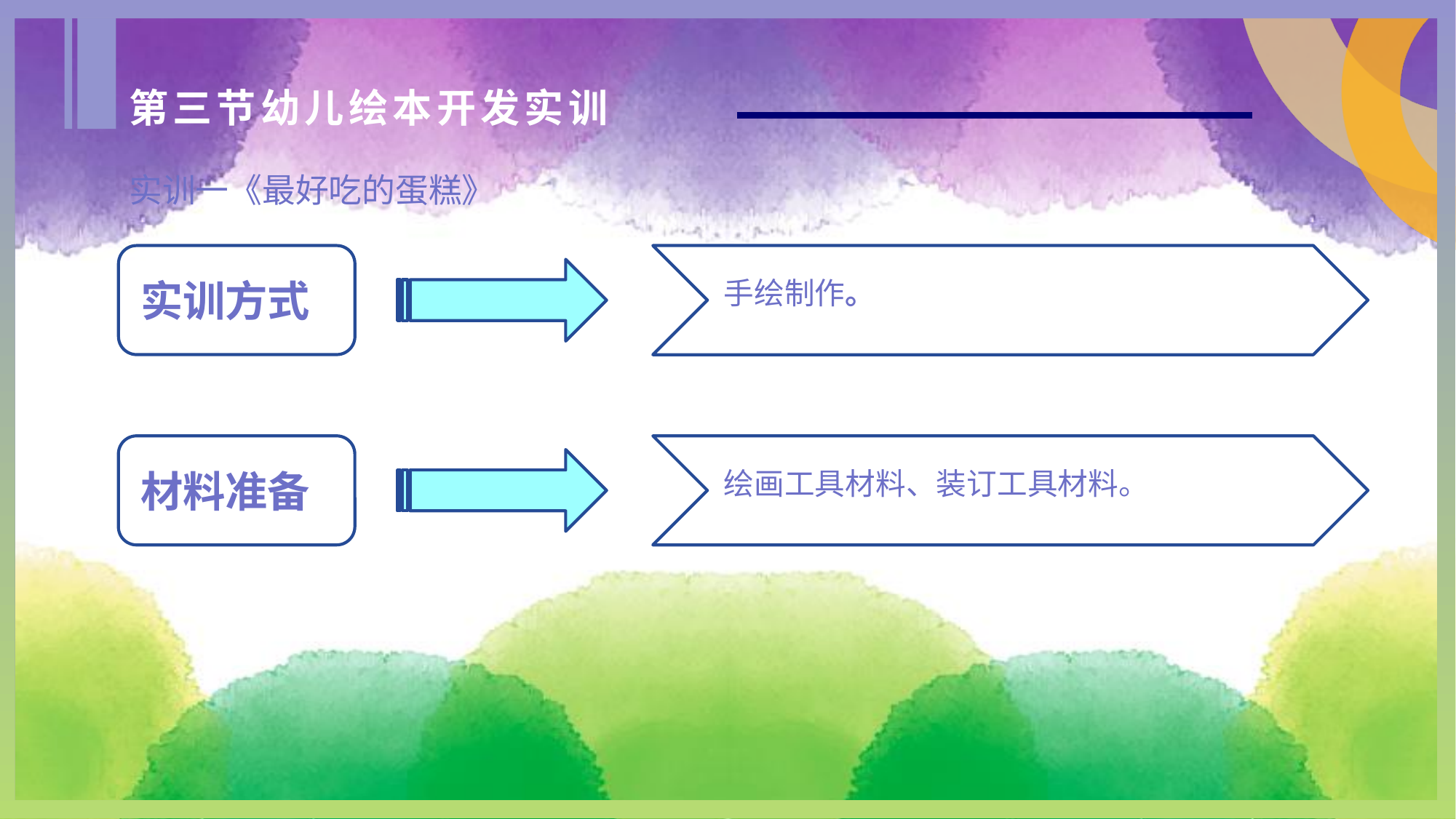

第三节幼儿绘本开发实训
实训一《最好吃的蛋糕》

实训方式

手绘制作。

材料准备

绘画工具材料、装订工具材料。